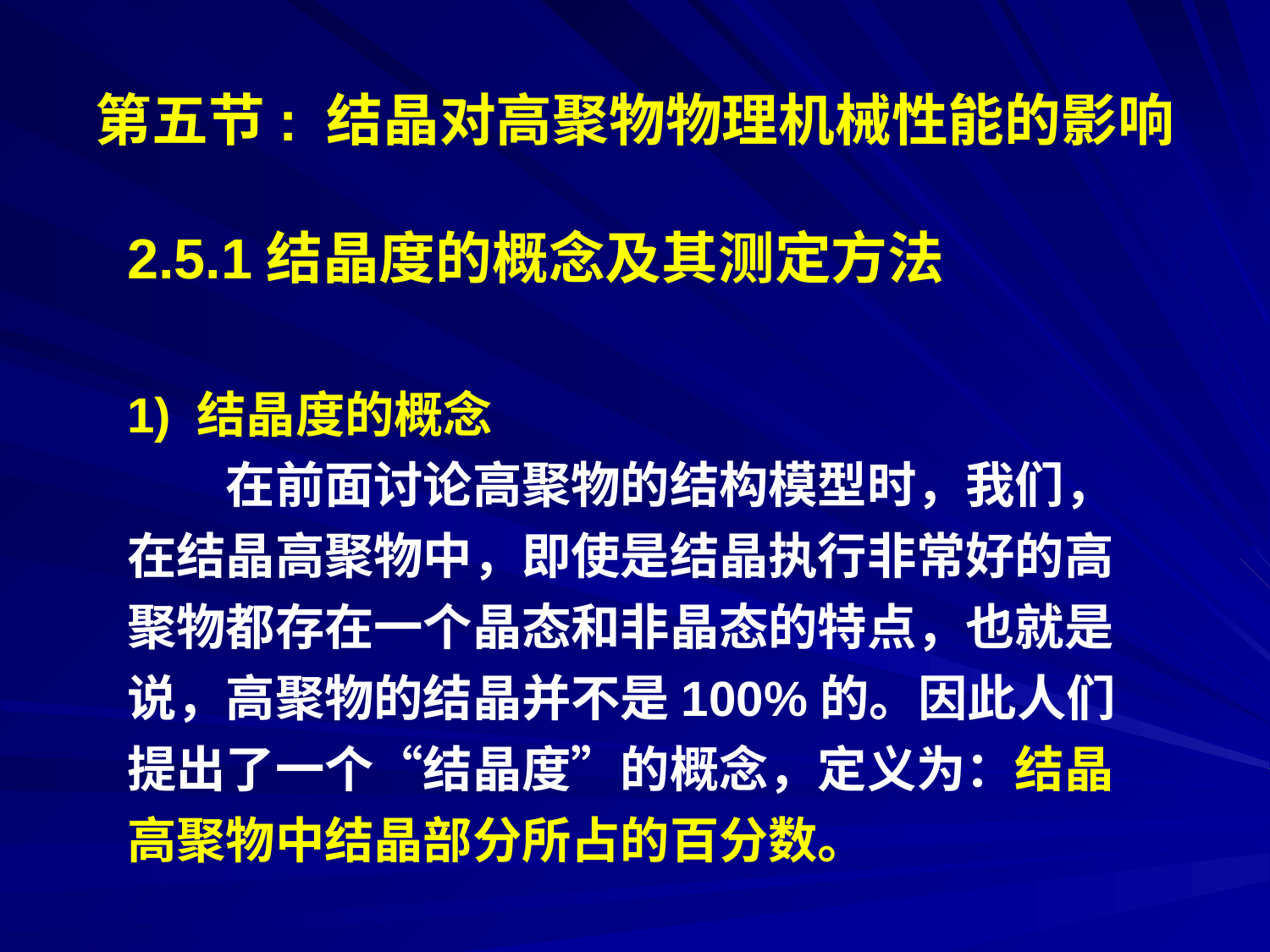

# 第五节: 结晶对高聚物物理机械性能的影响
2.5.1结晶度的概念及其测定方法

1) 结晶度的概念
　　在前面讨论高聚物的结构模型时，我们，
在结晶高聚物中，即使是结晶执行非常好的高聚物都存在一个晶态和非晶态的特点，也就是说，高聚物的结晶并不是100%的。因此人们提出了一个“结晶度”的概念，定义为：结晶高聚物中结晶部分所占的百分数。